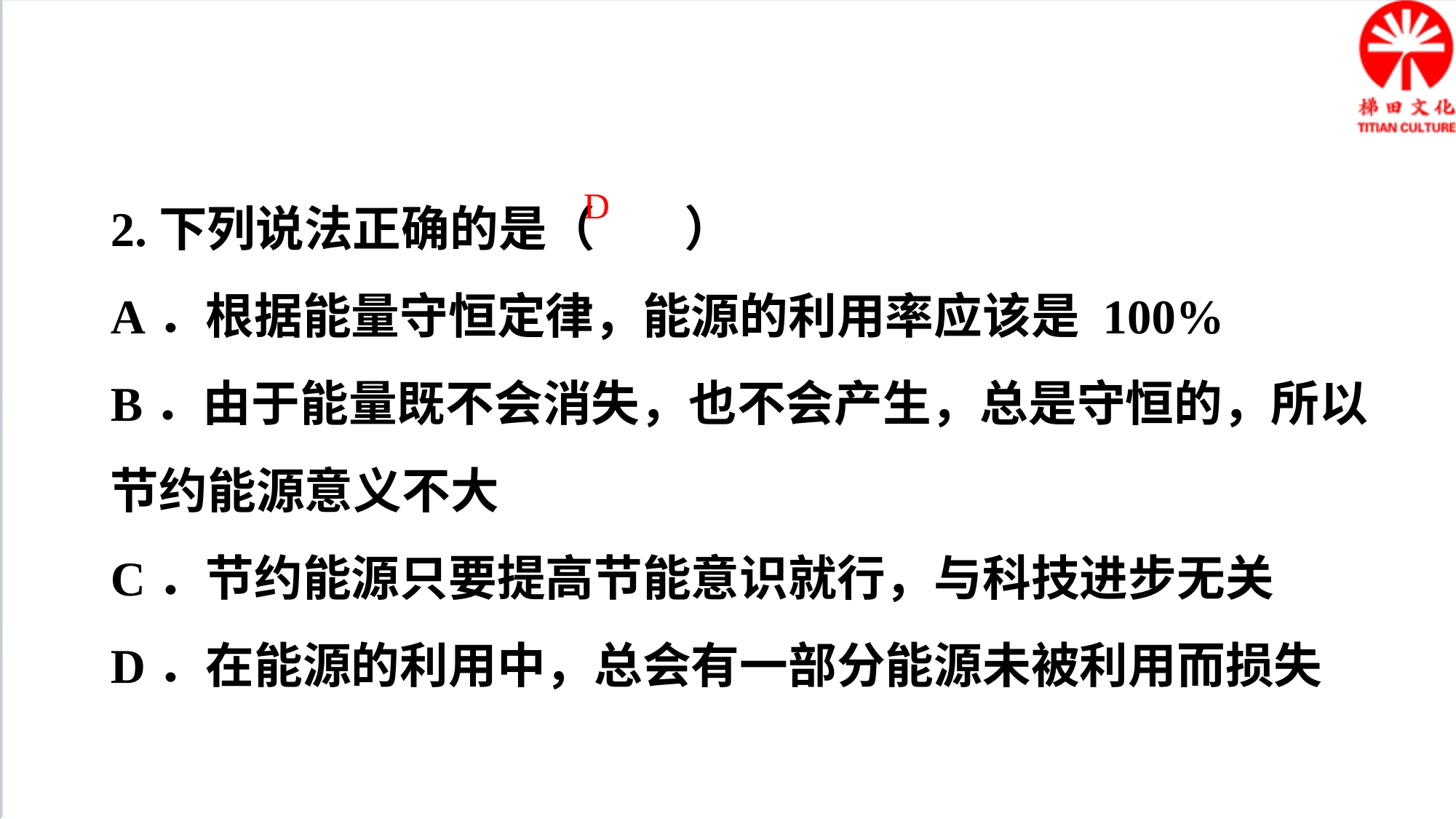

2.下列说法正确的是（        ）
A．根据能量守恒定律，能源的利用率应该是 100%
B．由于能量既不会消失，也不会产生，总是守恒的，所以节约能源意义不大
C．节约能源只要提高节能意识就行，与科技进步无关
D．在能源的利用中，总会有一部分能源未被利用而损失
D